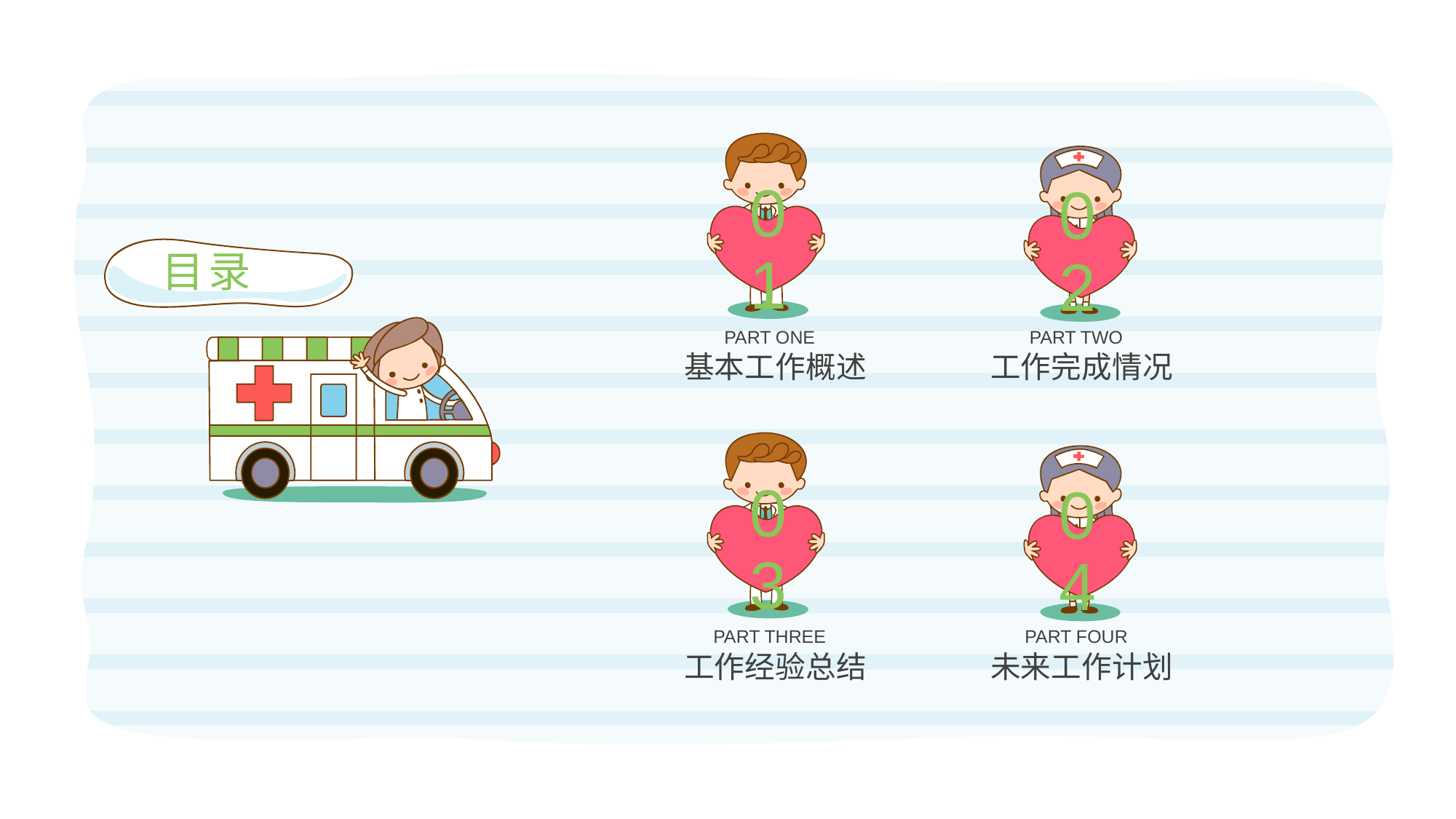

01

02

目录

PART ONE
PART TWO
基本工作概述
工作完成情况

03

04
PART THREE
PART FOUR
工作经验总结
未来工作计划